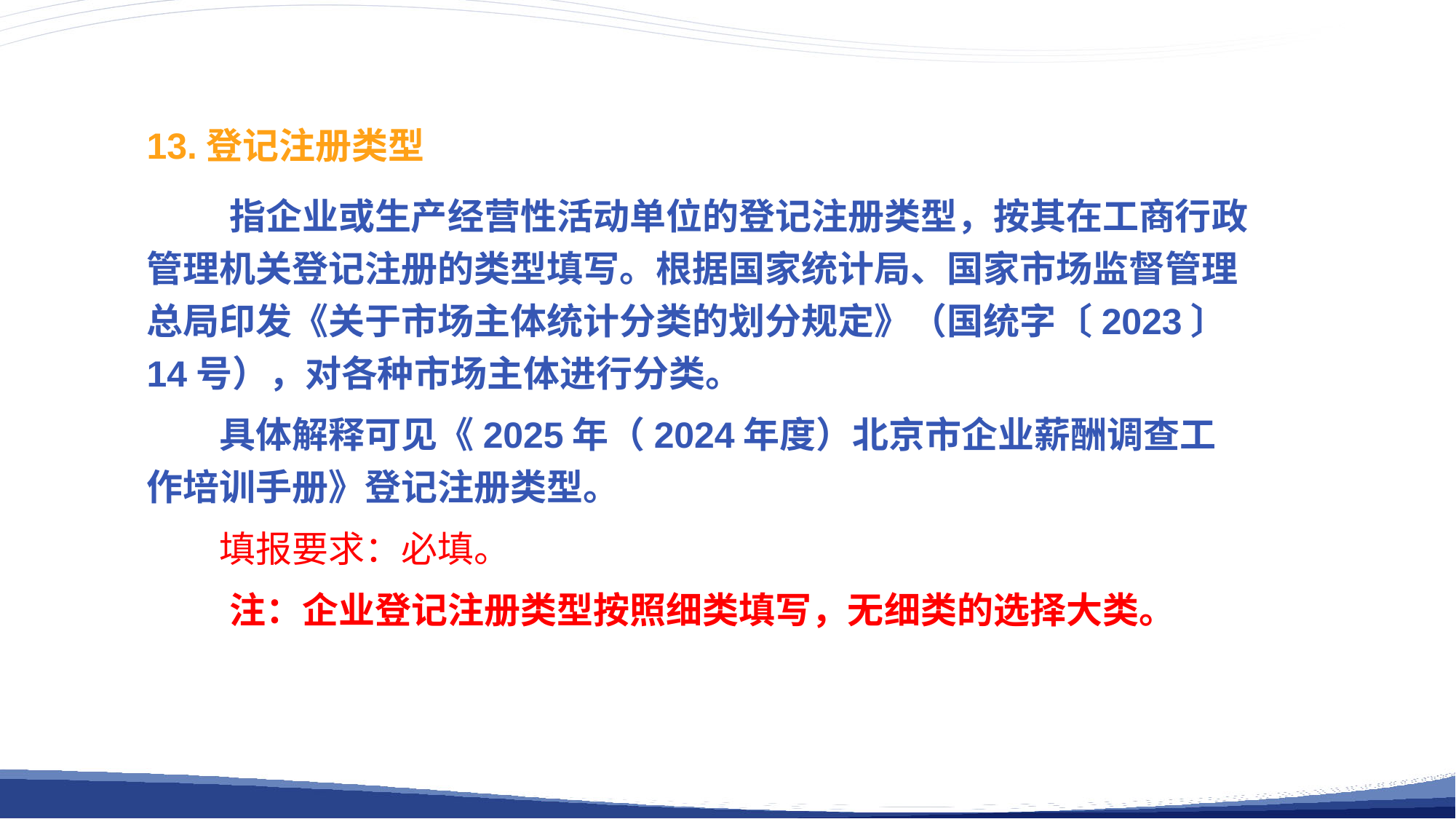

13.登记注册类型
         指企业或生产经营性活动单位的登记注册类型，按其在工商行政管理机关登记注册的类型填写。根据国家统计局、国家市场监督管理总局印发《关于市场主体统计分类的划分规定》（国统字〔2023〕14号），对各种市场主体进行分类。
具体解释可见《2025年（2024年度）北京市企业薪酬调查工作培训手册》登记注册类型。
填报要求：必填。
         注：企业登记注册类型按照细类填写，无细类的选择大类。